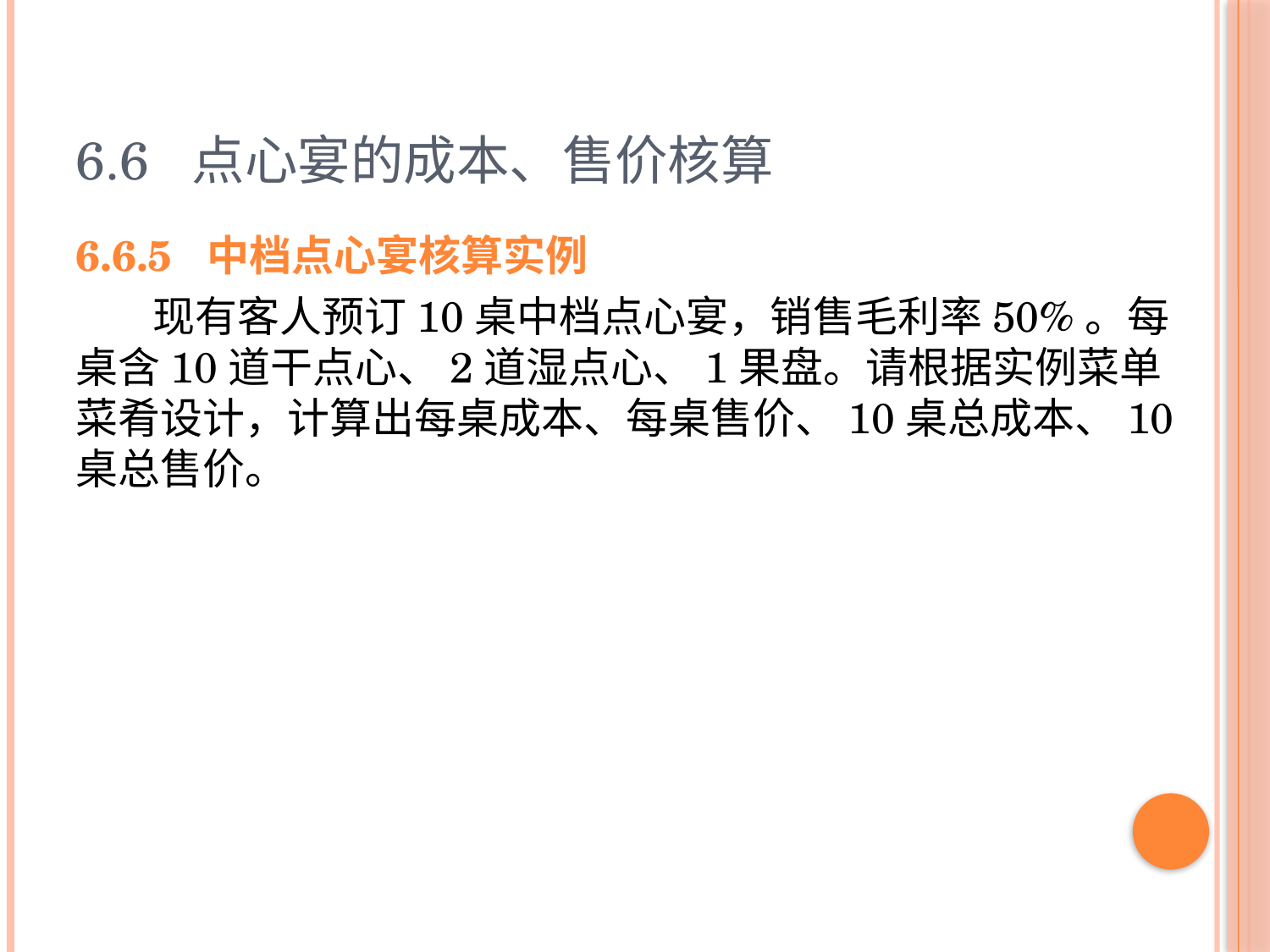

# 6.6  点心宴的成本、售价核算
6.6.5  中档点心宴核算实例
       现有客人预订10桌中档点心宴，销售毛利率50%。每桌含10道干点心、2道湿点心、1果盘。请根据实例菜单菜肴设计，计算出每桌成本、每桌售价、10桌总成本、10桌总售价。